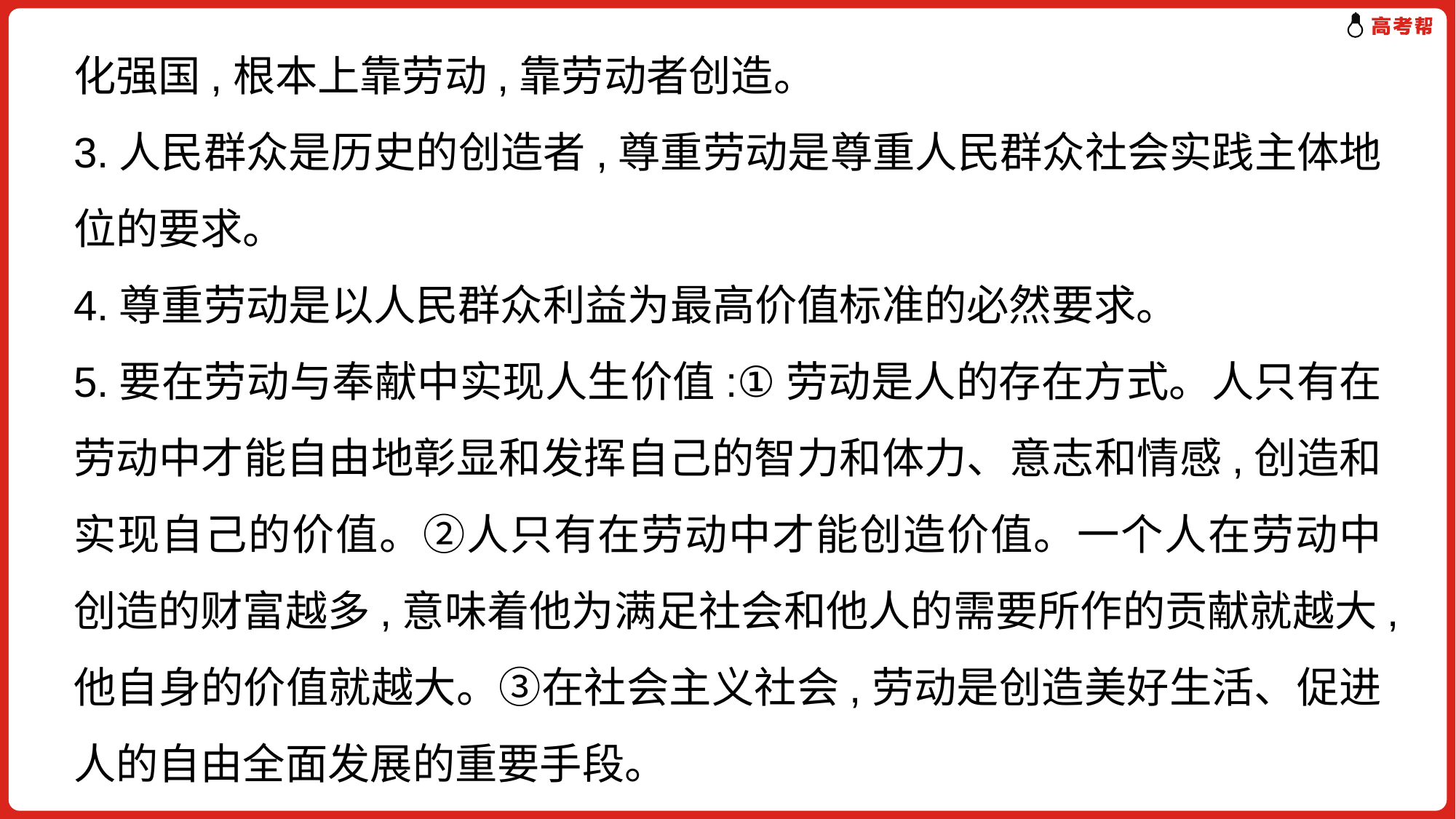

化强国,根本上靠劳动,靠劳动者创造。
3.人民群众是历史的创造者,尊重劳动是尊重人民群众社会实践主体地位的要求。
4.尊重劳动是以人民群众利益为最高价值标准的必然要求。
5.要在劳动与奉献中实现人生价值:①劳动是人的存在方式。人只有在劳动中才能自由地彰显和发挥自己的智力和体力、意志和情感,创造和实现自己的价值。②人只有在劳动中才能创造价值。一个人在劳动中创造的财富越多,意味着他为满足社会和他人的需要所作的贡献就越大,他自身的价值就越大。③在社会主义社会,劳动是创造美好生活、促进人的自由全面发展的重要手段。